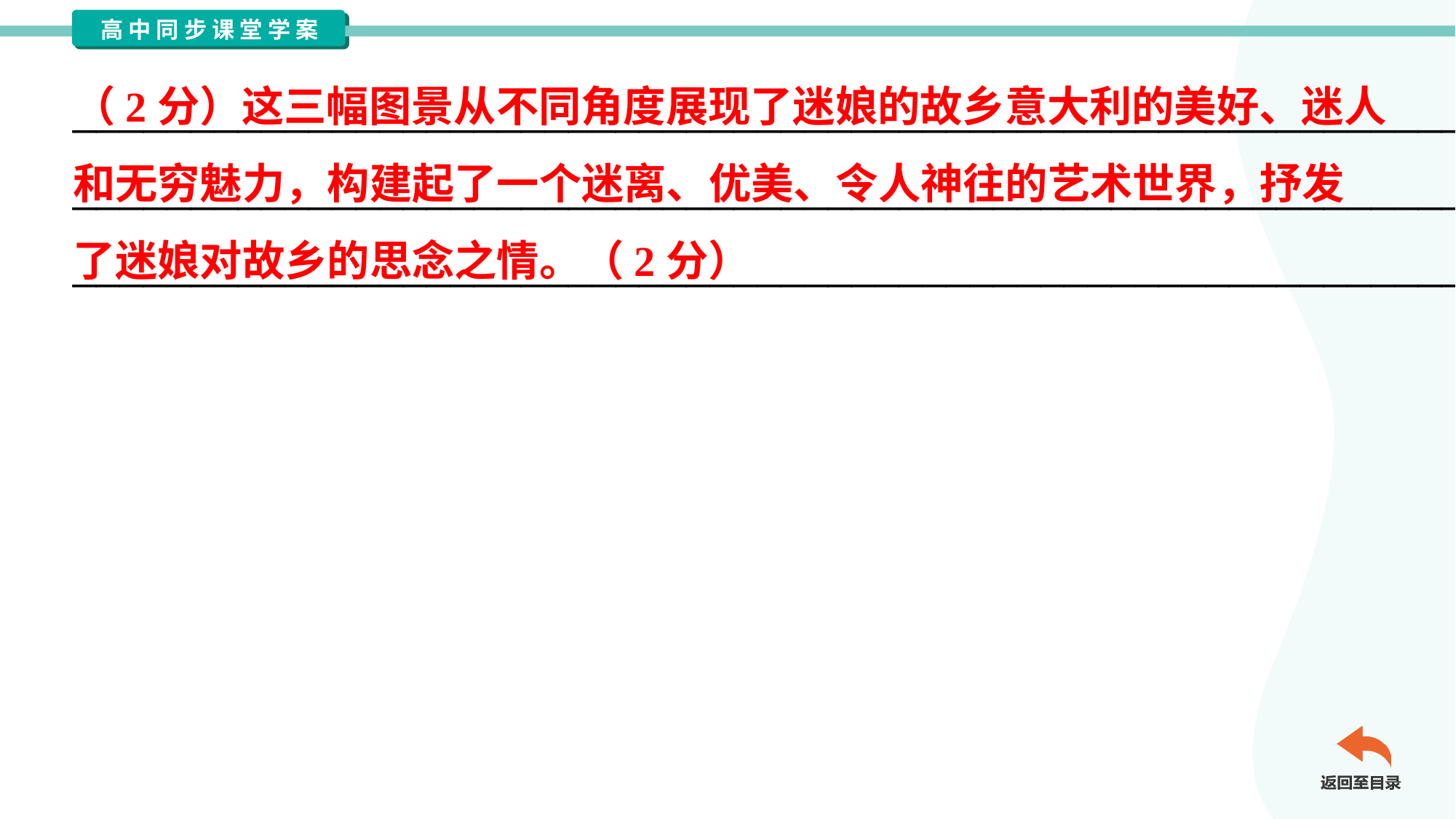

（2分）这三幅图景从不同角度展现了迷娘的故乡意大利的美好、迷人
和无穷魅力，构建起了一个迷离、优美、令人神往的艺术世界，抒发
了迷娘对故乡的思念之情。（2分）
_____________________________________________________________
_____________________________________________________________
_____________________________________________________________